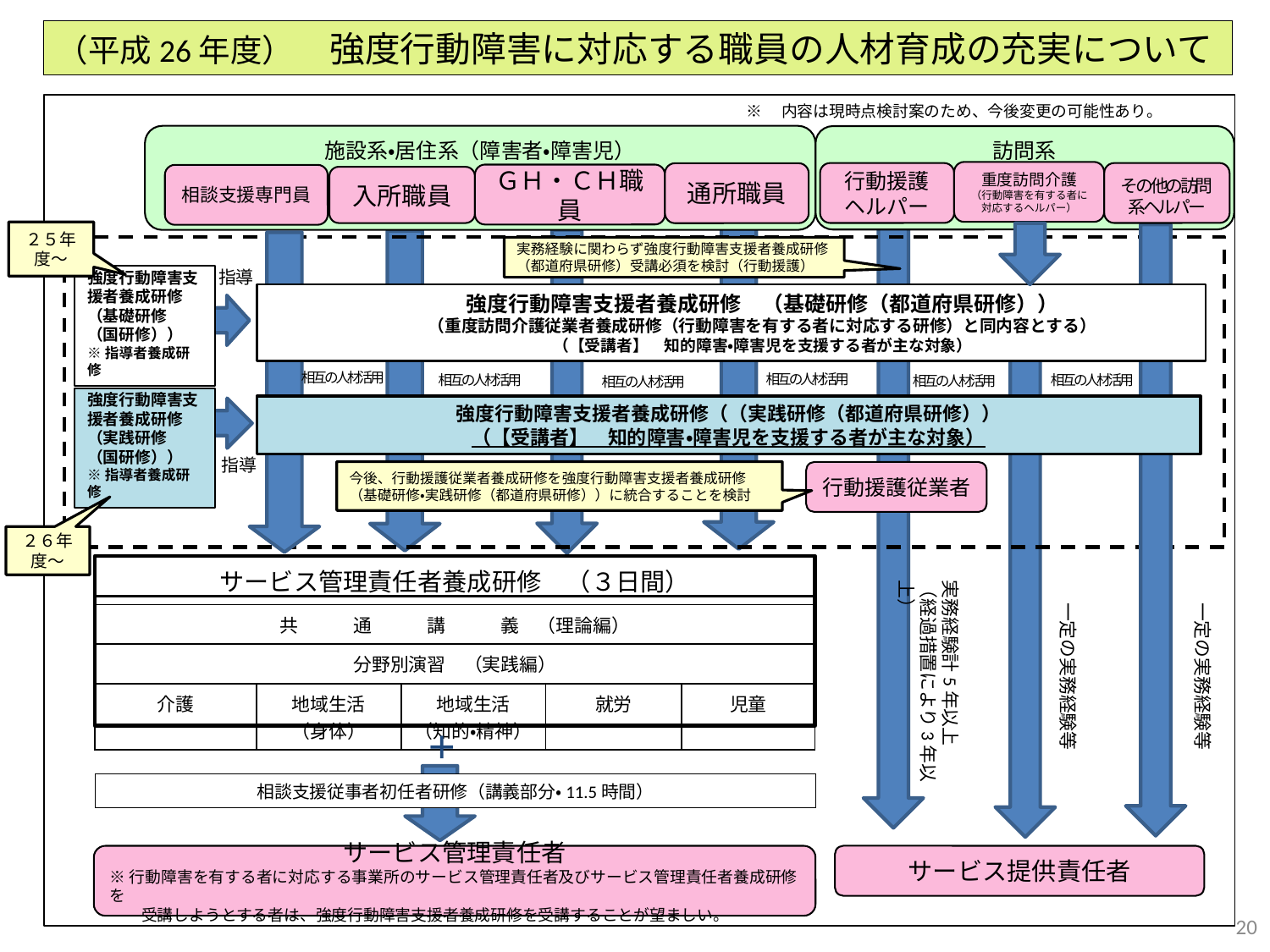

（平成26年度）　強度行動障害に対応する職員の人材育成の充実について

※　内容は現時点検討案のため、今後変更の可能性あり。

施設系・居住系（障害者・障害児）
訪問系

重度訪問介護
（行動障害を有する者に対応するヘルパー）

行動援護
ヘルパー

その他の訪問
系ヘルパー

通所職員
ＧＨ・ＣＨ職員
相談支援専門員
入所職員
２５年度～

実務経験に関わらず強度行動障害支援者養成研修（都道府県研修）受講必須を検討（行動援護）
指導

強度行動障害支援者養成研修（基礎研修
（国研修））
※指導者養成研修

強度行動障害支援者養成研修　（基礎研修（都道府県研修））
（重度訪問介護従業者養成研修（行動障害を有する者に対応する研修）と同内容とする）
（【受講者】　知的障害・障害児を支援する者が主な対象）

相互の人材活用
相互の人材活用
相互の人材活用
相互の人材活用
相互の人材活用
相互の人材活用

強度行動障害支援者養成研修（実践研修
（国研修））
※指導者養成研修

強度行動障害支援者養成研修（（実践研修（都道府県研修））
（【受講者】　知的障害・障害児を支援する者が主な対象）

指導
今後、行動援護従業者養成研修を強度行動障害支援者養成研修（基礎研修・実践研修（都道府県研修））に統合することを検討
行動援護従業者
２６年度～

| サービス管理責任者養成研修　（３日間） |  |  |  |  |
| --- | --- | --- | --- | --- |
| 共　　　通　　　講　　　義　（理論編） |  |  |  |  |
| 分野別演習　（実践編） |  |  |  |  |
| 介護 | 地域生活 （身体） | 地域生活 （知的・精神） | 就労 | 児童 |
実務経験計5年以上
（経過措置により3年以上）
一定の実務経験等
一定の実務経験等
＋

相談支援従事者初任者研修（講義部分・11.5時間）
サービス提供責任者
サービス管理責任者
※行動障害を有する者に対応する事業所のサービス管理責任者及びサービス管理責任者養成研修を
　　受講しようとする者は、強度行動障害支援者養成研修を受講することが望ましい。
20